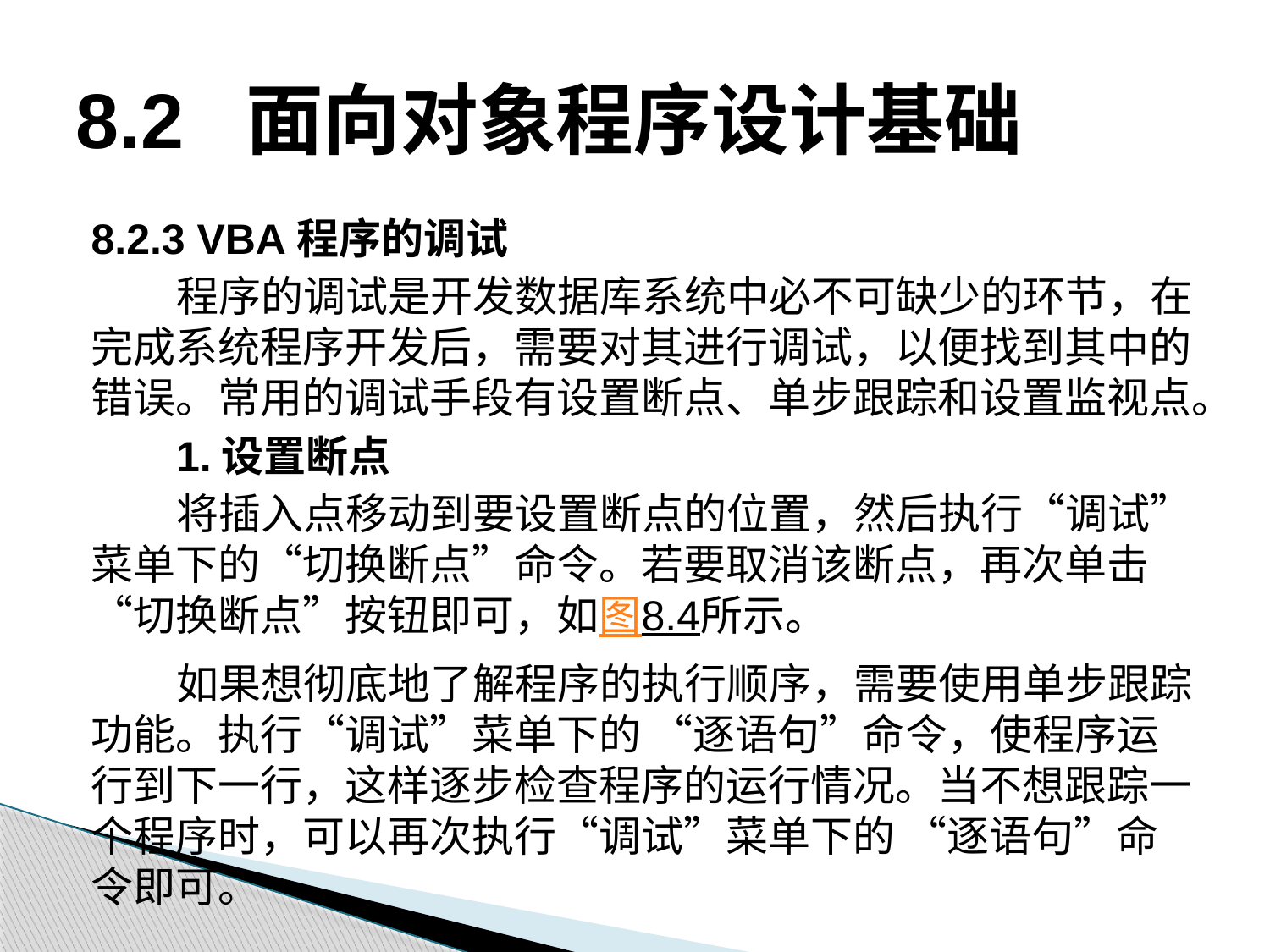

# 8.2  面向对象程序设计基础
8.2.3 VBA程序的调试
程序的调试是开发数据库系统中必不可缺少的环节，在完成系统程序开发后，需要对其进行调试，以便找到其中的错误。常用的调试手段有设置断点、单步跟踪和设置监视点。
1.设置断点
将插入点移动到要设置断点的位置，然后执行“调试”菜单下的“切换断点”命令。若要取消该断点，再次单击“切换断点”按钮即可，如图8.4所示。
如果想彻底地了解程序的执行顺序，需要使用单步跟踪功能。执行“调试”菜单下的 “逐语句”命令，使程序运行到下一行，这样逐步检查程序的运行情况。当不想跟踪一个程序时，可以再次执行“调试”菜单下的 “逐语句”命令即可。